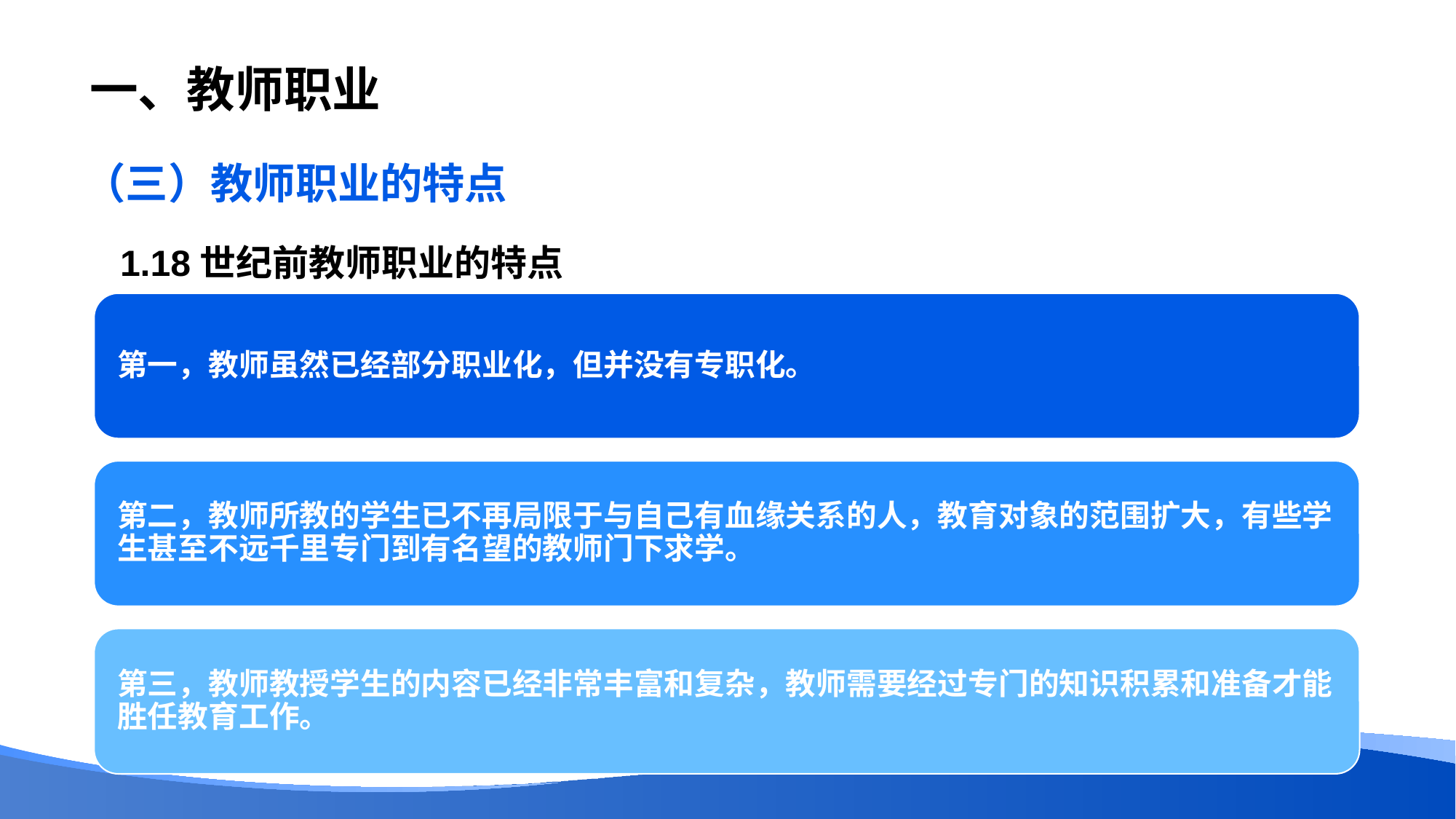

# 一、教师职业
（三）教师职业的特点
1.18世纪前教师职业的特点
第一，教师虽然已经部分职业化，但并没有专职化。
第二，教师所教的学生已不再局限于与自己有血缘关系的人，教育对象的范围扩大，有些学生甚至不远千里专门到有名望的教师门下求学。
第三，教师教授学生的内容已经非常丰富和复杂，教师需要经过专门的知识积累和准备才能胜任教育工作。